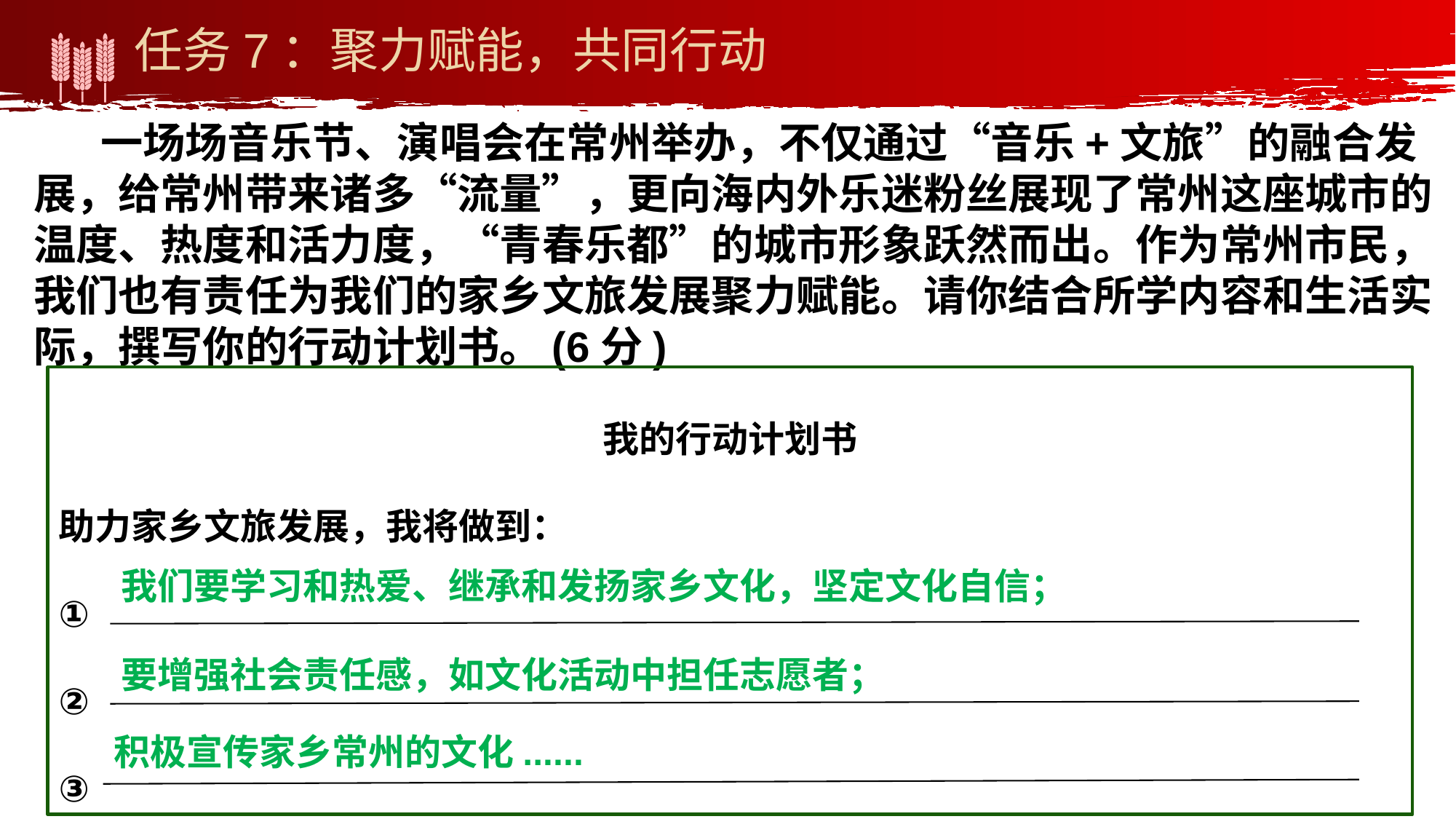

任务7：聚力赋能，共同行动
      一场场音乐节、演唱会在常州举办，不仅通过“音乐+文旅”的融合发展，给常州带来诸多“流量”，更向海内外乐迷粉丝展现了常州这座城市的温度、热度和活力度，“青春乐都”的城市形象跃然而出。作为常州市民，我们也有责任为我们的家乡文旅发展聚力赋能。请你结合所学内容和生活实际，撰写你的行动计划书。(6分)
我的行动计划书
助力家乡文旅发展，我将做到：
①
②
③
我们要学习和热爱、继承和发扬家乡文化，坚定文化自信；
要增强社会责任感，如文化活动中担任志愿者；
积极宣传家乡常州的文化......